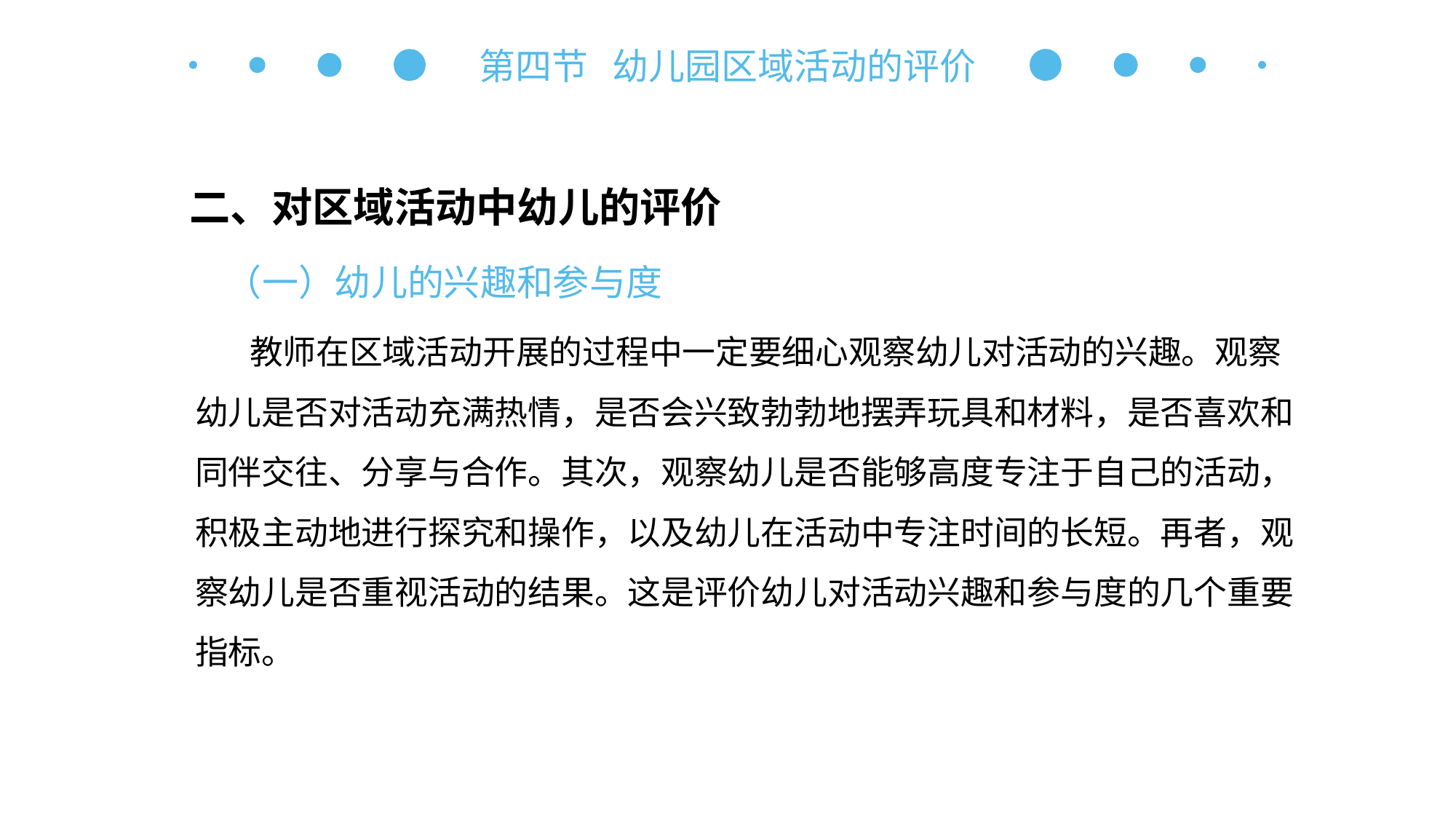

第四节   幼儿园区域活动的评价

二、对区域活动中幼儿的评价
（一）幼儿的兴趣和参与度
教师在区域活动开展的过程中一定要细心观察幼儿对活动的兴趣。观察幼儿是否对活动充满热情，是否会兴致勃勃地摆弄玩具和材料，是否喜欢和同伴交往、分享与合作。其次，观察幼儿是否能够高度专注于自己的活动，积极主动地进行探究和操作，以及幼儿在活动中专注时间的长短。再者，观察幼儿是否重视活动的结果。这是评价幼儿对活动兴趣和参与度的几个重要指标。